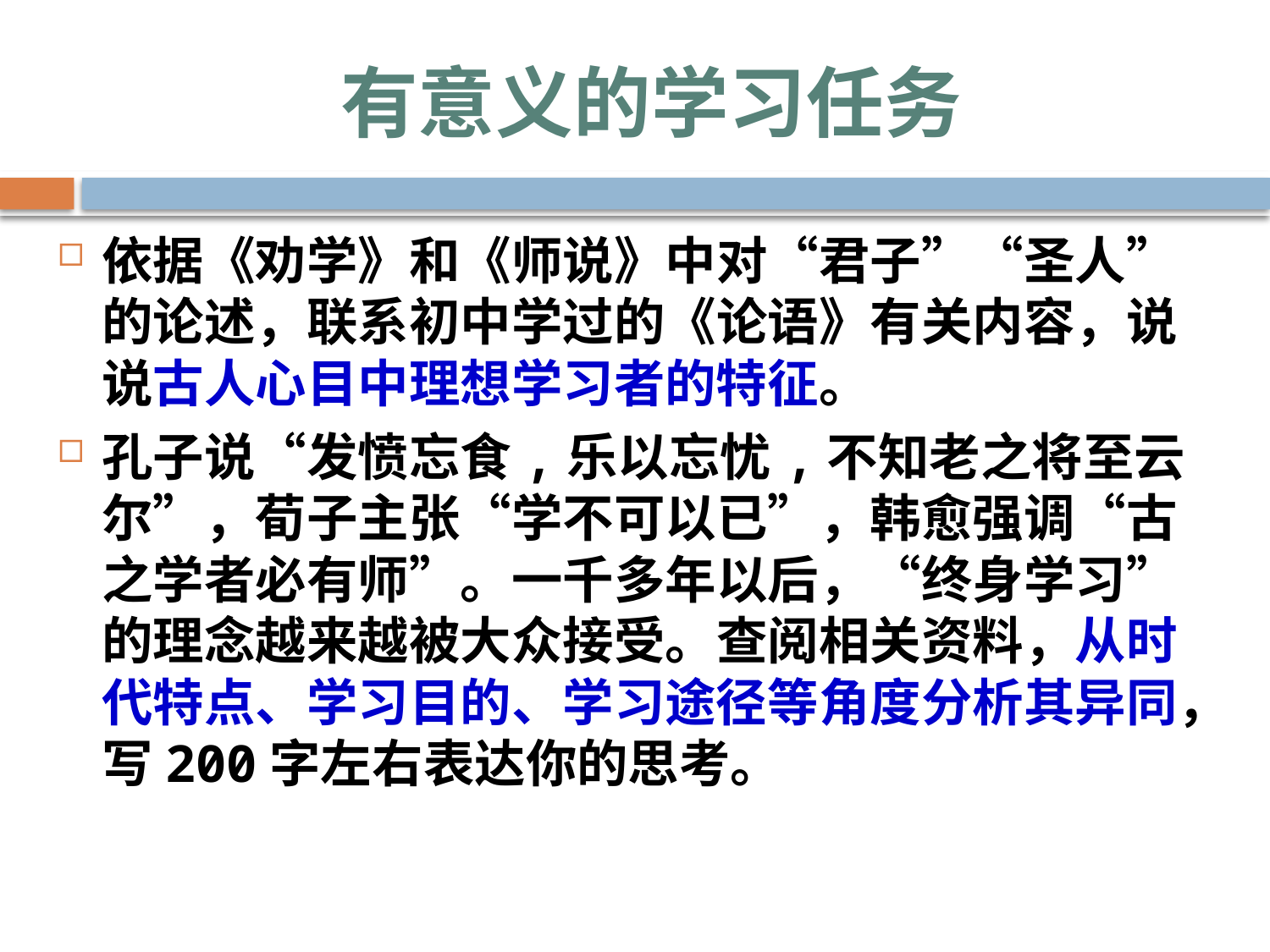

# 有意义的学习任务
依据《劝学》和《师说》中对“君子”“圣人”的论述，联系初中学过的《论语》有关内容，说说古人心目中理想学习者的特征。
孔子说“发愤忘食,乐以忘忧,不知老之将至云尔”，荀子主张“学不可以已”，韩愈强调“古之学者必有师”。一千多年以后，“终身学习”的理念越来越被大众接受。查阅相关资料，从时代特点、学习目的、学习途径等角度分析其异同，写200字左右表达你的思考。